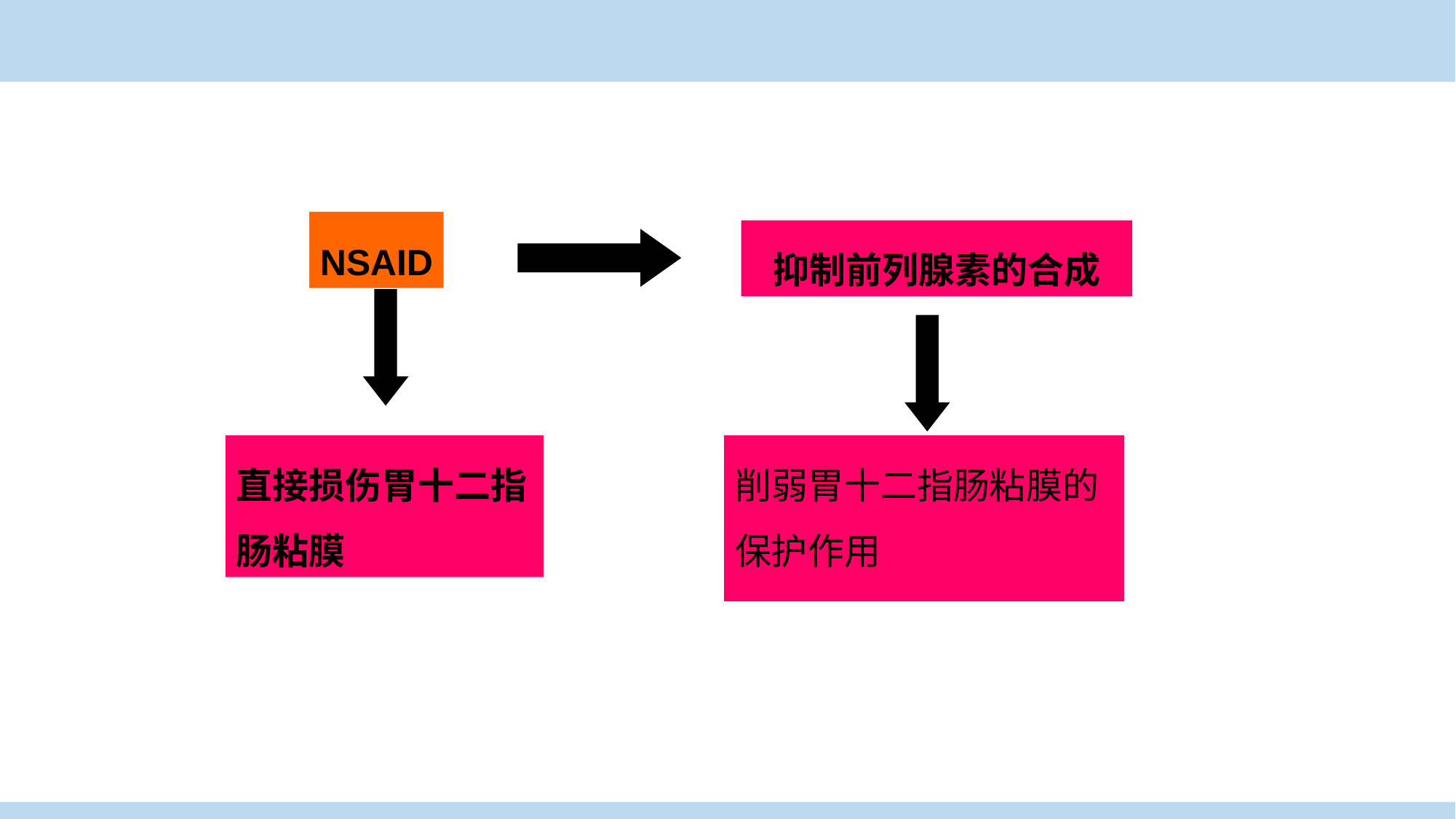

NSAID
抑制前列腺素的合成

直接损伤胃十二指肠粘膜
削弱胃十二指肠粘膜的保护作用